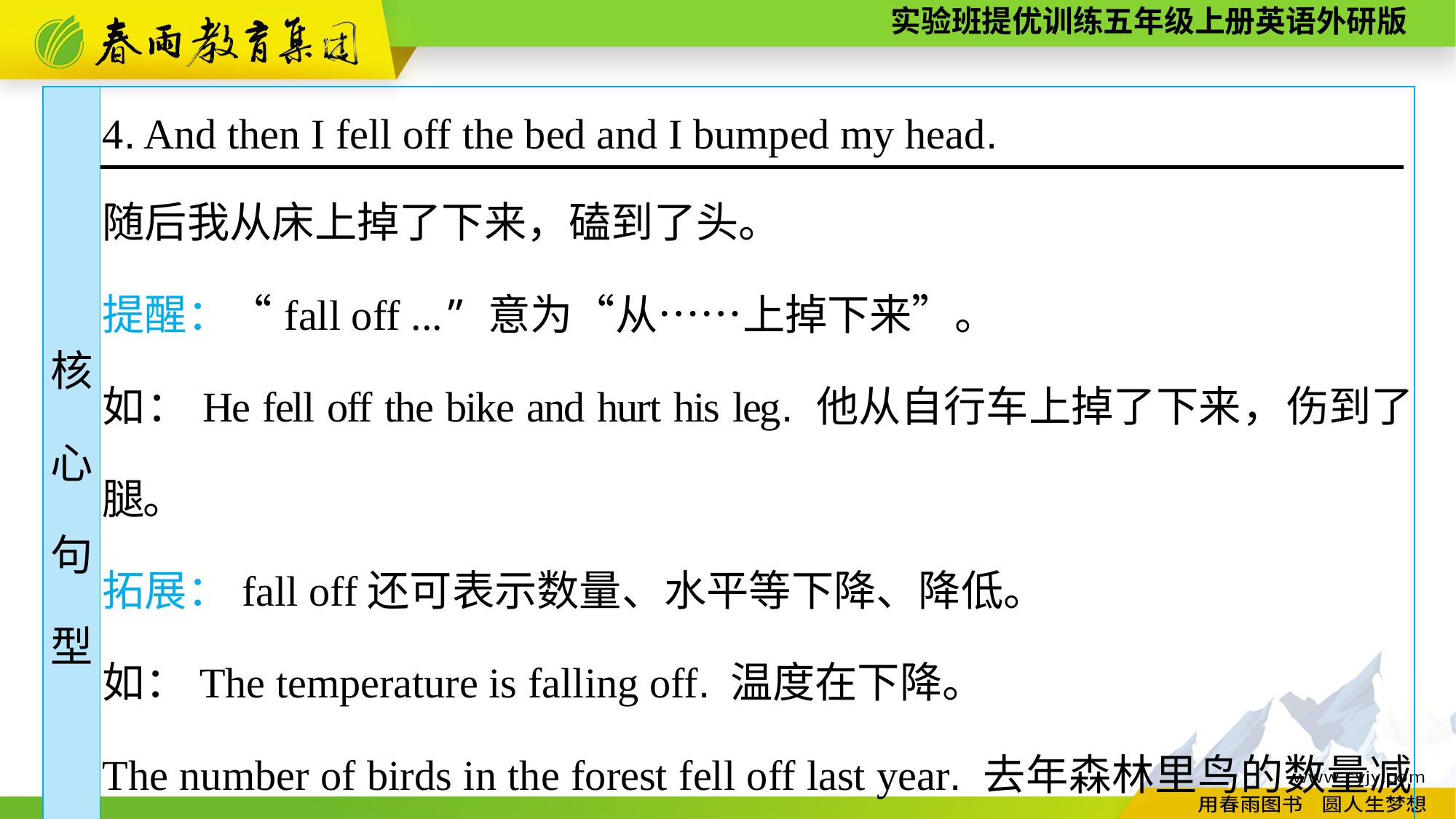

| 核 心 句 型 | 4. And then I fell off the bed and I bumped my head. 随后我从床上掉了下来，磕到了头。 提醒：“fall off ...” 意为“从……上掉下来”。 如：He fell off the bike and hurt his leg. 他从自行车上掉了下来，伤到了腿。 拓展：fall off还可表示数量、水平等下降、降低。 如：The temperature is falling off. 温度在下降。 The number of birds in the forest fell off last year. 去年森林里鸟的数量减少了。 |
| --- | --- |